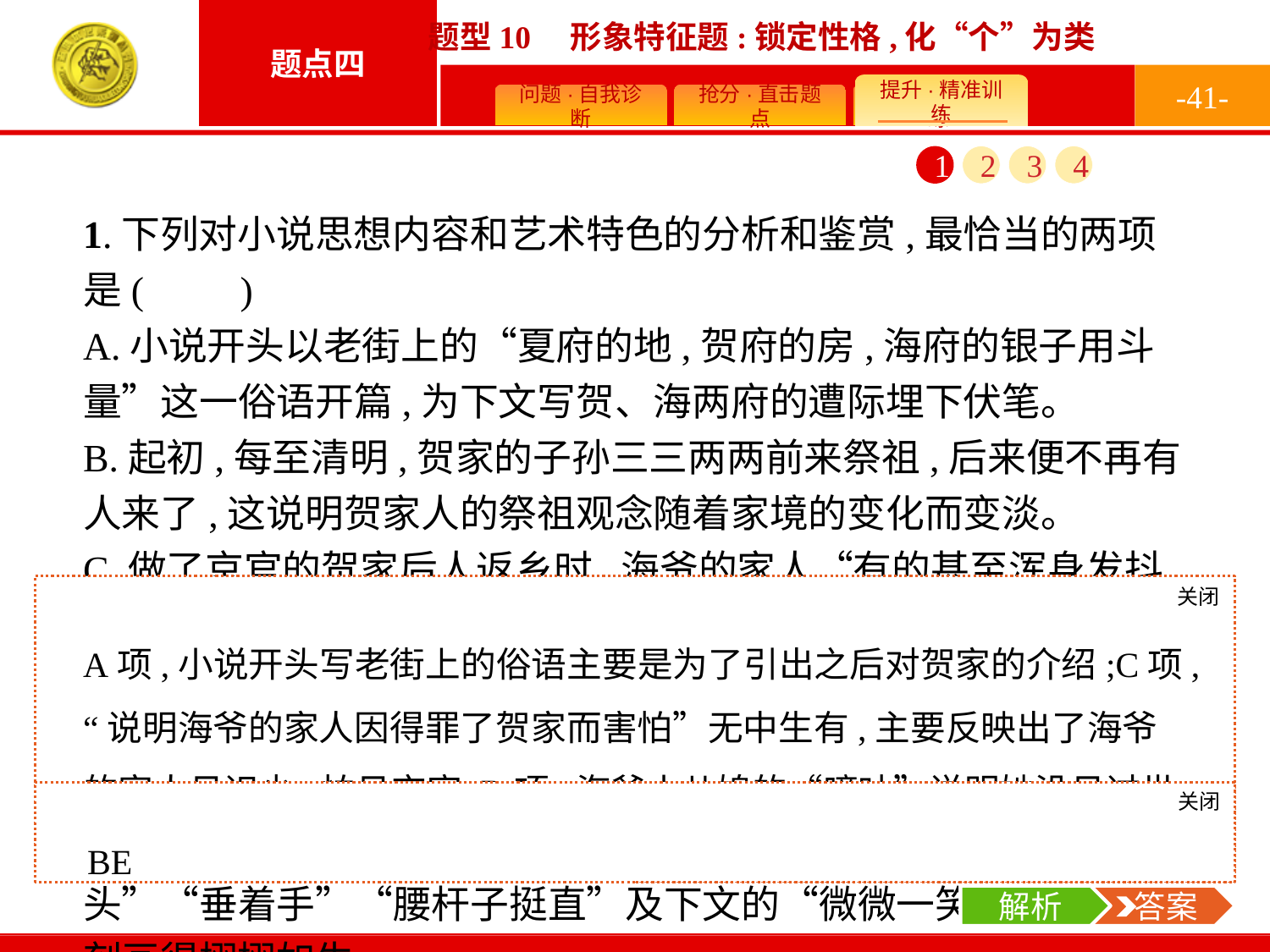

-41-
1
2
3
4
1.下列对小说思想内容和艺术特色的分析和鉴赏,最恰当的两项是(　　)
A.小说开头以老街上的“夏府的地,贺府的房,海府的银子用斗量”这一俗语开篇,为下文写贺、海两府的遭际埋下伏笔。
B.起初,每至清明,贺家的子孙三三两两前来祭祖,后来便不再有人来了,这说明贺家人的祭祖观念随着家境的变化而变淡。
C.做了京官的贺家后人返乡时,海爷的家人“有的甚至浑身发抖,跪在地上半边身子都斜了”,说明海爷的家人因得罪了贺家而害怕。
D.海爷的小儿媳是个鬼精且有城府的人,她先是抢先回答海爷的话,称赞海爷,后来又嘀咕,都是为了讨好海爷。
E.小说善于通过细节刻画海爷,迎接京官时的“闭着眼”“低着头”“垂着手”“腰杆子挺直”及下文的“微微一笑”都将人物刻画得栩栩如生。

关闭
解析

A项,小说开头写老街上的俗语主要是为了引出之后对贺家的介绍;C项,“说明海爷的家人因得罪了贺家而害怕”无中生有,主要反映出了海爷的家人见识少,怕见京官;D项,海爷小儿媳的“嘀咕”说明她没见过世面,不懂得人情世故,并不是为了“讨好海爷”。
关闭

解析
  答案

BE
解析
  答案